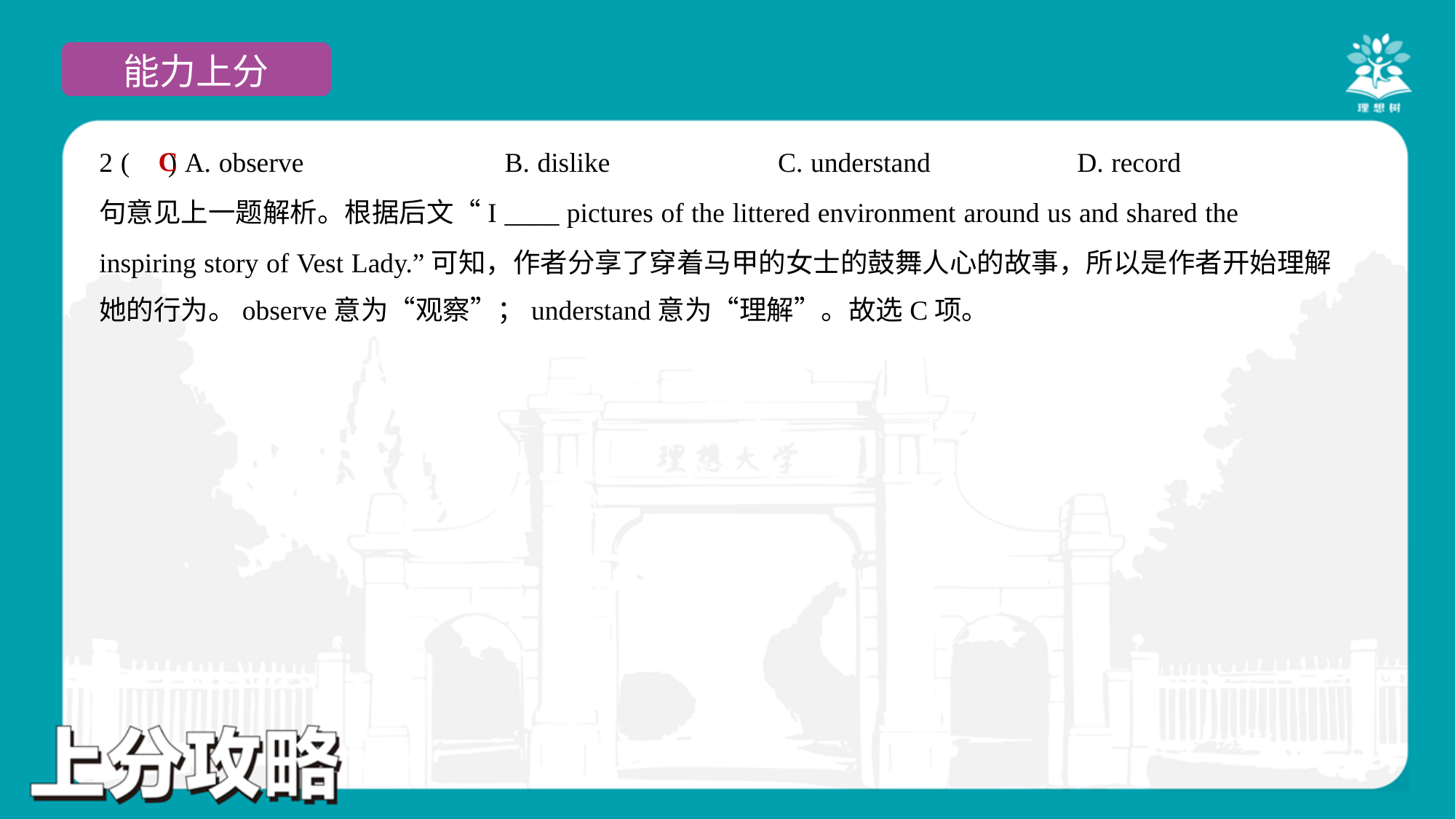

C
2 (     ) A. observe	B. dislike	C. understand	D. record
句意见上一题解析。根据后文“I ____ pictures of the littered environment around us and shared the
inspiring story of Vest Lady.”可知，作者分享了穿着马甲的女士的鼓舞人心的故事，所以是作者开始理解
她的行为。observe意为“观察”；understand意为“理解”。故选C项。